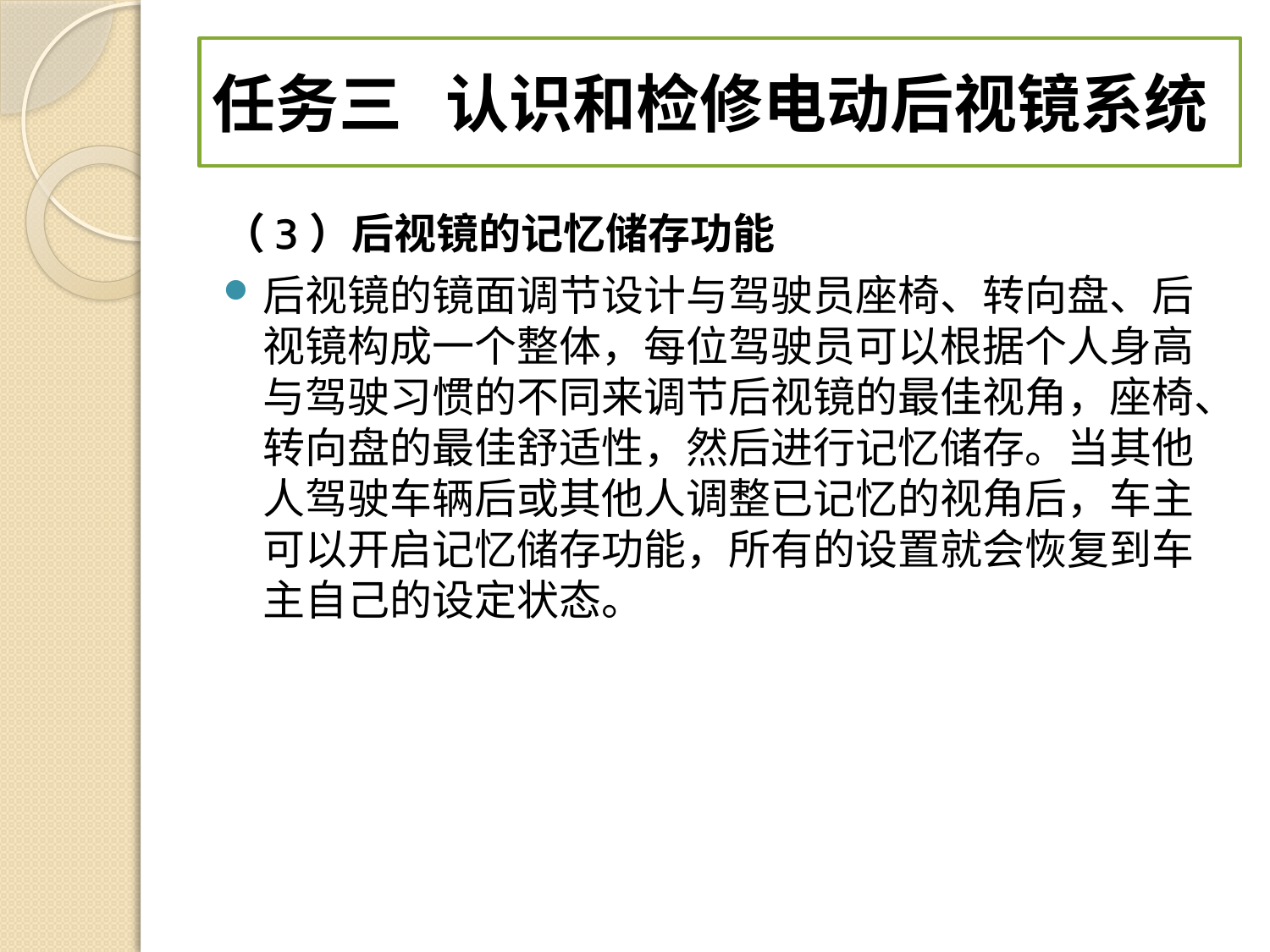

#
任务三   认识和检修电动后视镜系统
（3）后视镜的记忆储存功能
后视镜的镜面调节设计与驾驶员座椅、转向盘、后视镜构成一个整体，每位驾驶员可以根据个人身高与驾驶习惯的不同来调节后视镜的最佳视角，座椅、转向盘的最佳舒适性，然后进行记忆储存。当其他人驾驶车辆后或其他人调整已记忆的视角后，车主可以开启记忆储存功能，所有的设置就会恢复到车主自己的设定状态。